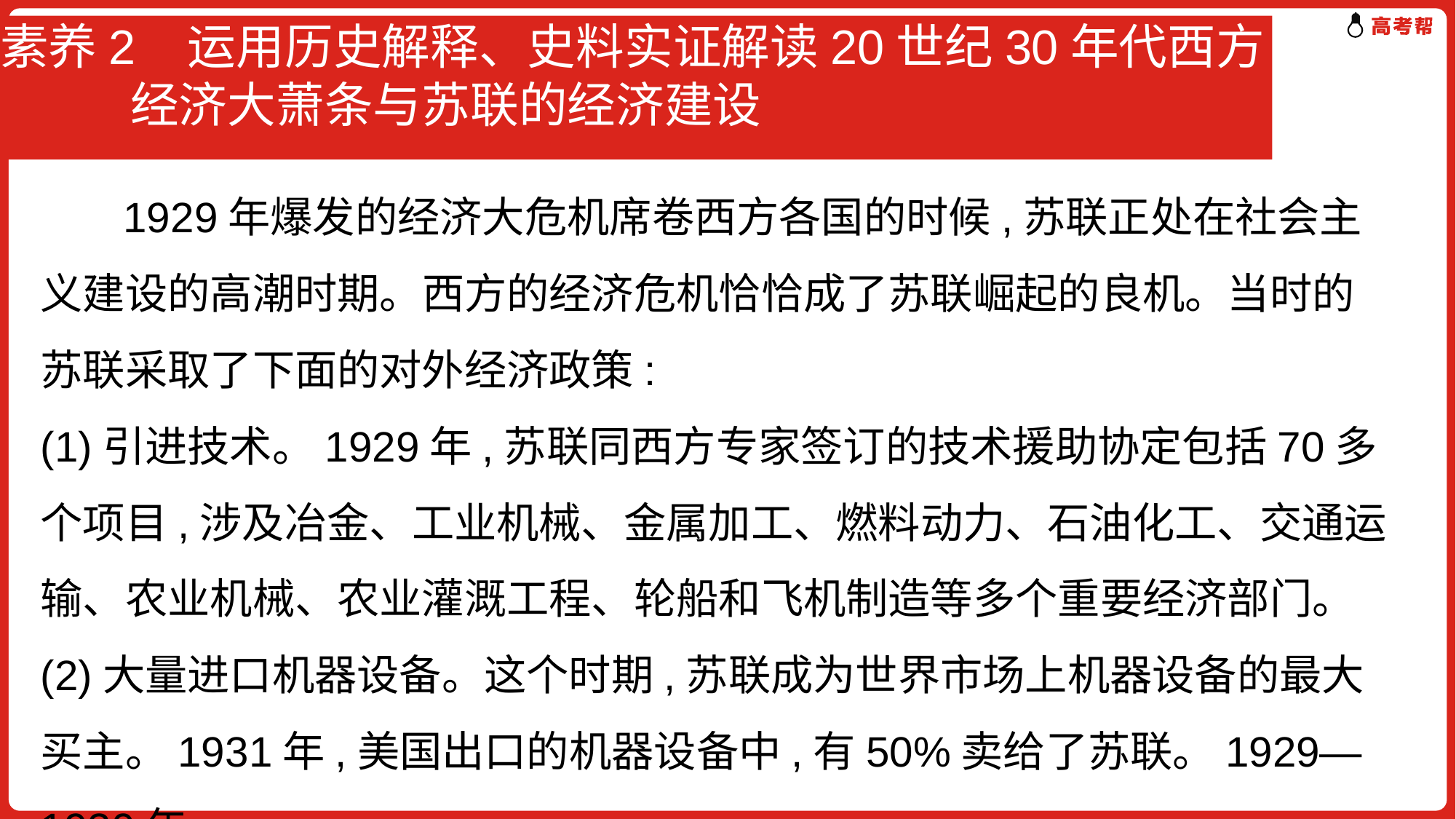

# 素养2   运用历史解释、史料实证解读20世纪30年代西方 经济大萧条与苏联的经济建设
       1929年爆发的经济大危机席卷西方各国的时候,苏联正处在社会主义建设的高潮时期。西方的经济危机恰恰成了苏联崛起的良机。当时的苏联采取了下面的对外经济政策:
(1)引进技术。1929年,苏联同西方专家签订的技术援助协定包括70多个项目,涉及冶金、工业机械、金属加工、燃料动力、石油化工、交通运输、农业机械、农业灌溉工程、轮船和飞机制造等多个重要经济部门。
(2)大量进口机器设备。这个时期,苏联成为世界市场上机器设备的最大买主。1931年,美国出口的机器设备中,有50%卖给了苏联。1929—1930年,